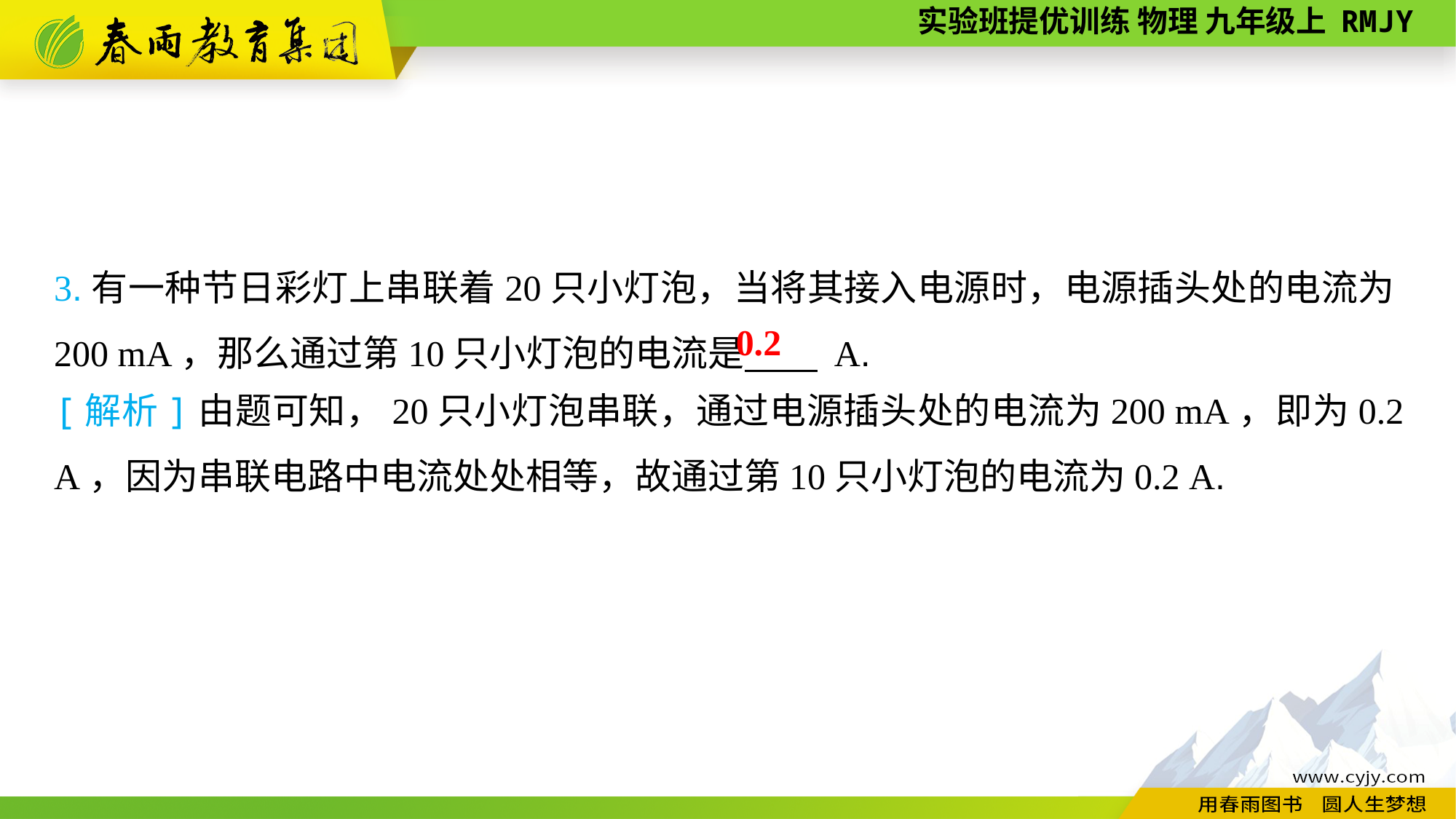

3.有一种节日彩灯上串联着20只小灯泡，当将其接入电源时，电源插头处的电流为200 mA，那么通过第10只小灯泡的电流是　　 A.
0.2
[解析]由题可知，20只小灯泡串联，通过电源插头处的电流为200 mA，即为0.2 A，因为串联电路中电流处处相等，故通过第10只小灯泡的电流为0.2 A.